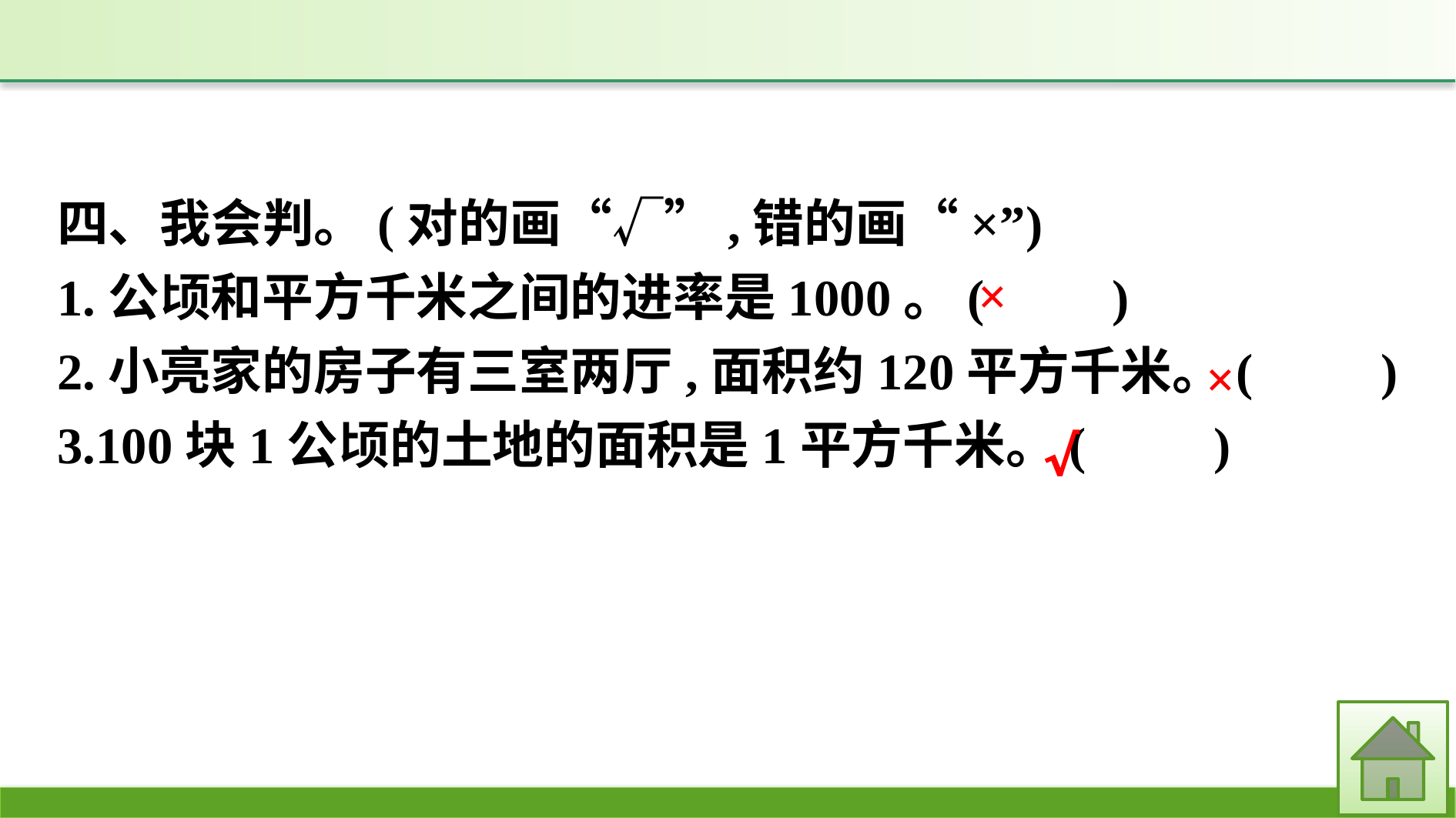

四、我会判。(对的画“√”,错的画“×”)
1.公顷和平方千米之间的进率是1000。(　　)
2.小亮家的房子有三室两厅,面积约120平方千米。(　　)
3.100块1公顷的土地的面积是1平方千米。(　　)
×
×
√